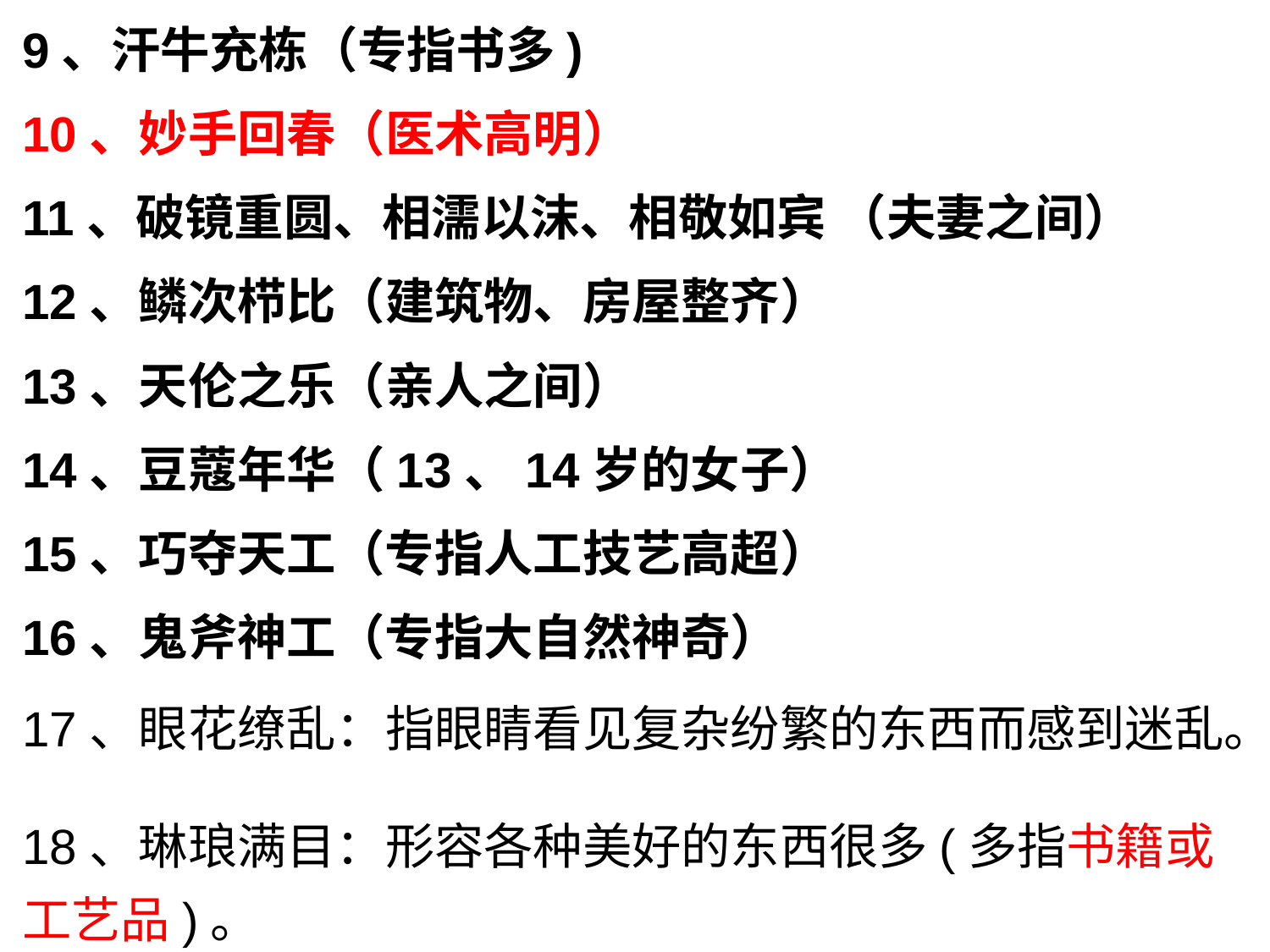

9、汗牛充栋（专指书多)
10、妙手回春（医术高明）
11、破镜重圆、相濡以沫、相敬如宾 （夫妻之间）
12、鳞次栉比（建筑物、房屋整齐）
13、天伦之乐（亲人之间）
14、豆蔻年华（13、14岁的女子）
15、巧夺天工（专指人工技艺高超）
16、鬼斧神工（专指大自然神奇）
17、眼花缭乱：指眼睛看见复杂纷繁的东西而感到迷乱。
18、琳琅满目：形容各种美好的东西很多(多指书籍或工艺品)。